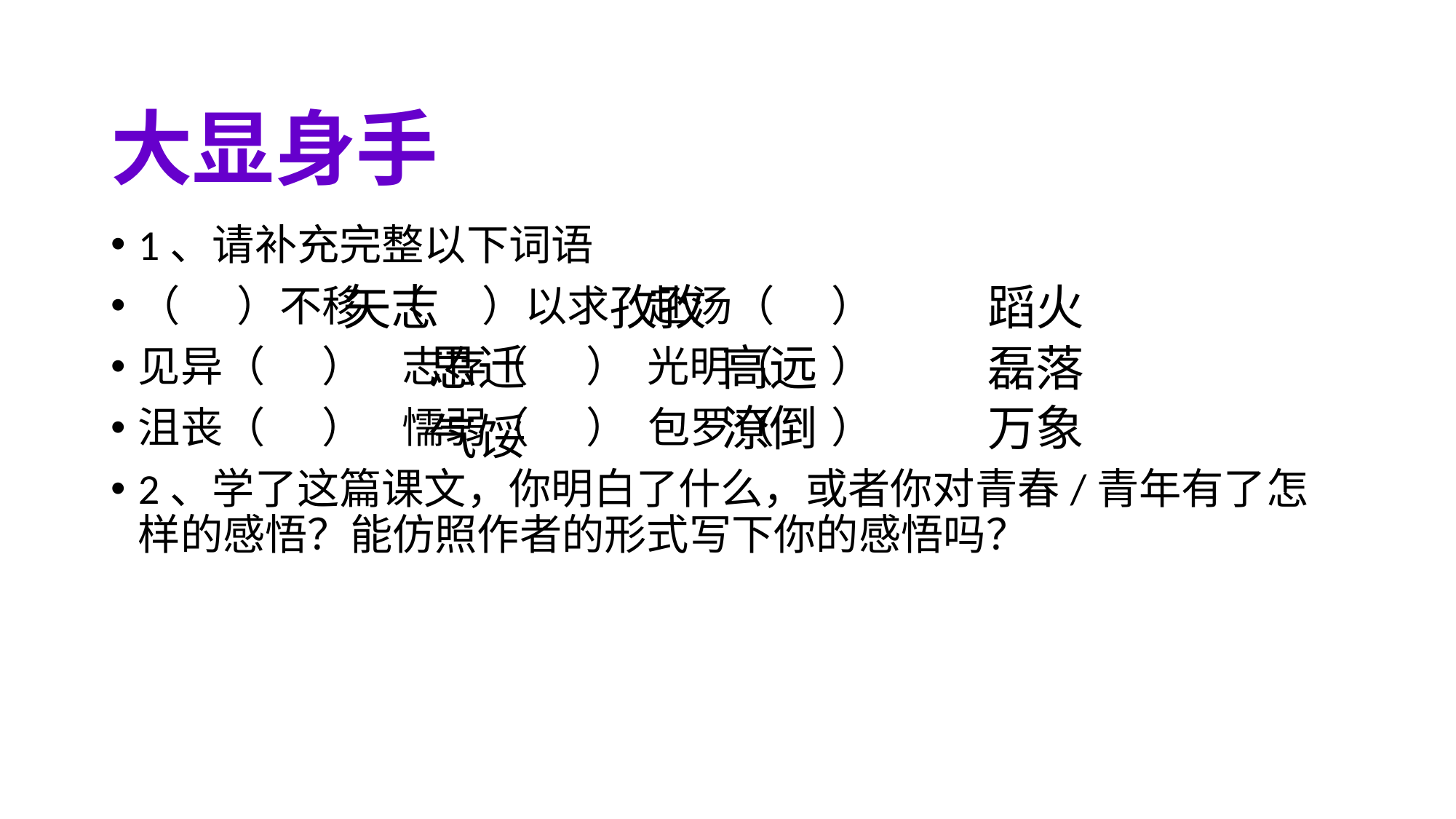

# 大显身手
1、请补充完整以下词语
（      ）不移  （      ）以求    赴汤（      ）
见异（      ）    志存（      ）  光明（      ）
沮丧（      ）    懦弱（      ）  包罗（      ）
2、学了这篇课文，你明白了什么，或者你对青春/青年有了怎样的感悟？能仿照作者的形式写下你的感悟吗？
矢志
孜孜
蹈火
思迁
高远
磊落
潦倒
万象
气馁